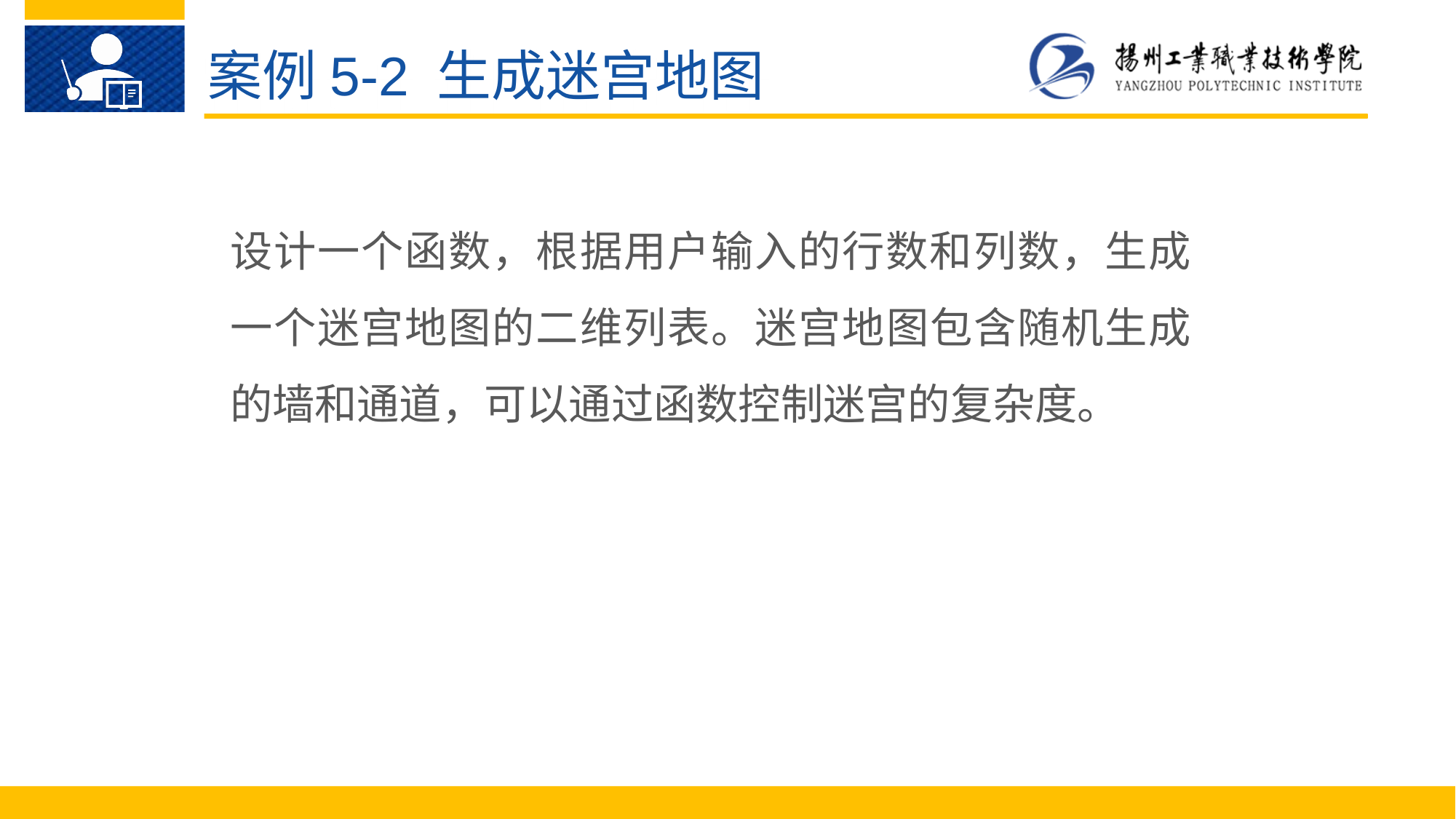

案例5-2 生成迷宫地图
设计一个函数，根据用户输入的行数和列数，生成一个迷宫地图的二维列表。迷宫地图包含随机生成的墙和通道，可以通过函数控制迷宫的复杂度。